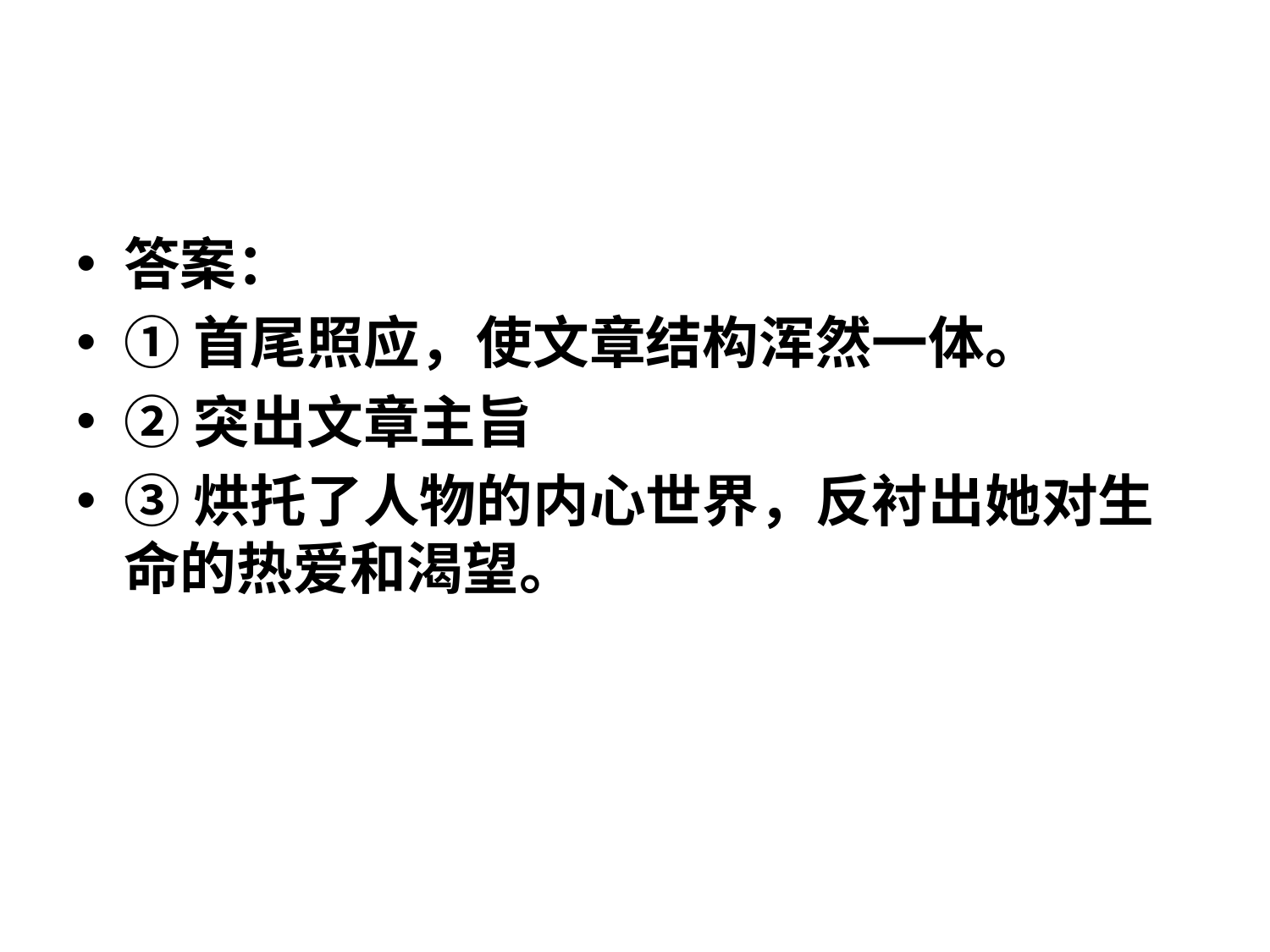

答案：
①首尾照应，使文章结构浑然一体。
②突出文章主旨
③烘托了人物的内心世界，反衬出她对生命的热爱和渴望。